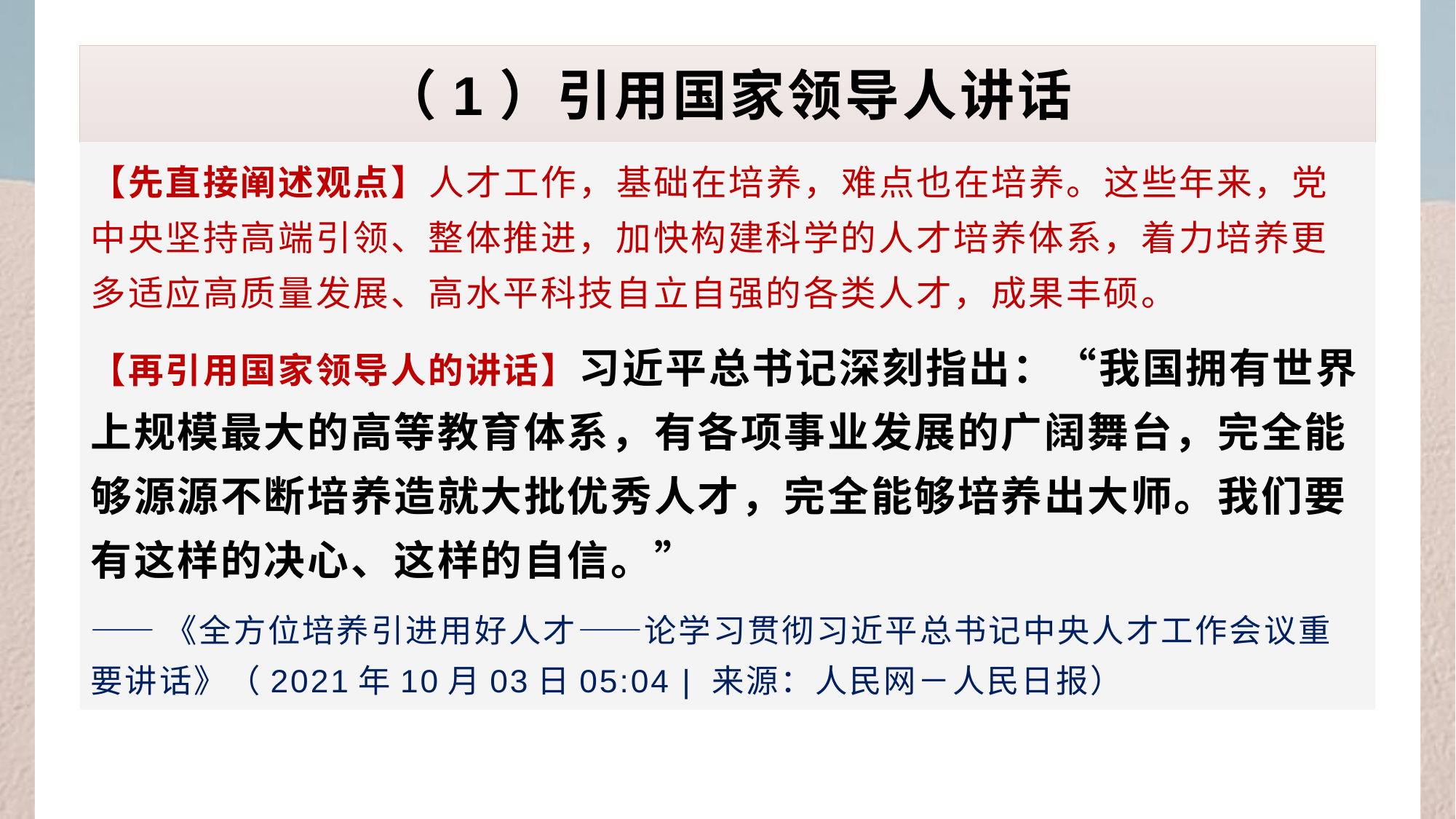

# （1）引用国家领导人讲话
【先直接阐述观点】人才工作，基础在培养，难点也在培养。这些年来，党中央坚持高端引领、整体推进，加快构建科学的人才培养体系，着力培养更多适应高质量发展、高水平科技自立自强的各类人才，成果丰硕。
【再引用国家领导人的讲话】习近平总书记深刻指出：“我国拥有世界上规模最大的高等教育体系，有各项事业发展的广阔舞台，完全能够源源不断培养造就大批优秀人才，完全能够培养出大师。我们要有这样的决心、这样的自信。”
——《全方位培养引进用好人才——论学习贯彻习近平总书记中央人才工作会议重要讲话》（2021年10月03日05:04 | 来源：人民网－人民日报）